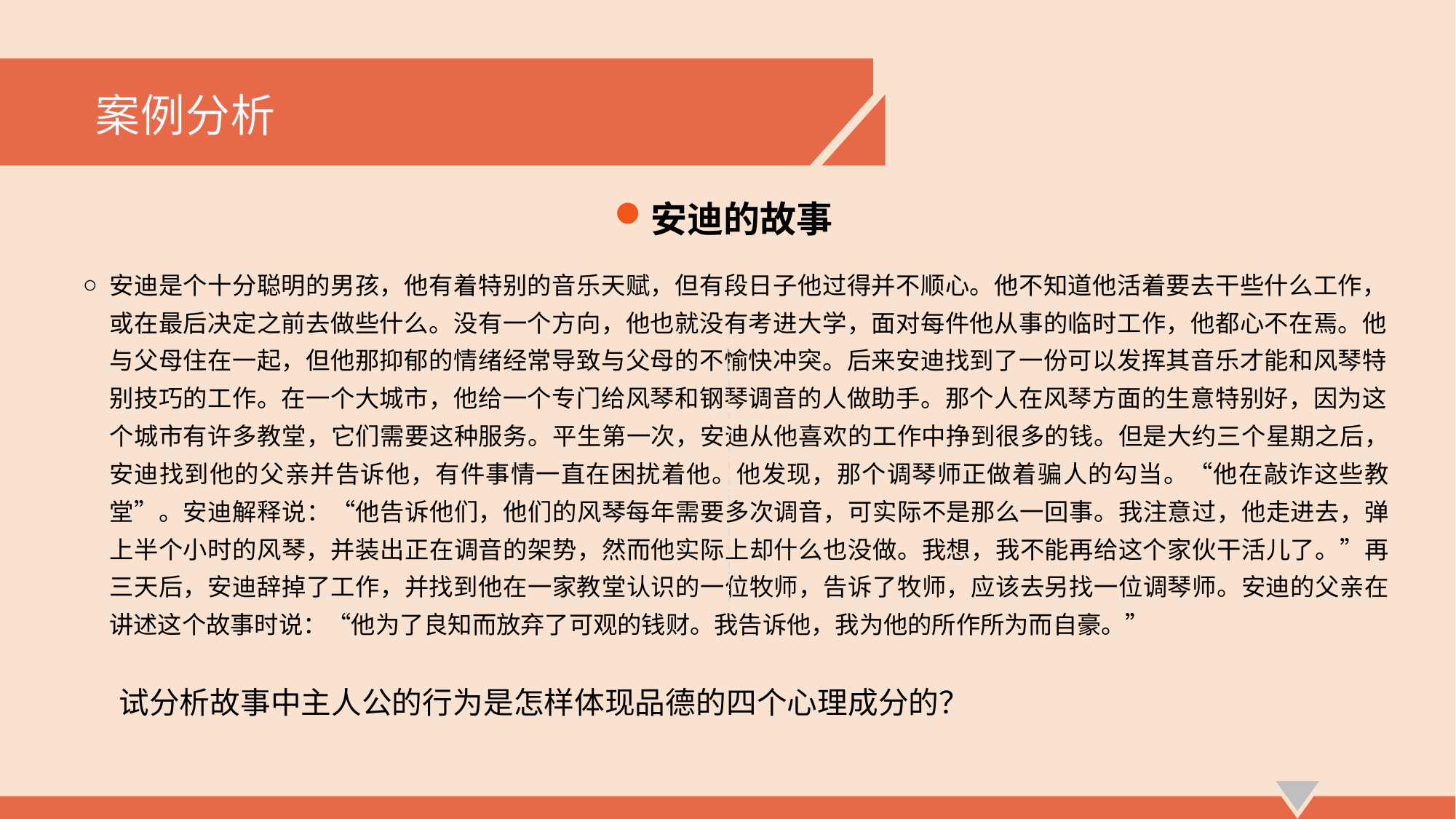

案例分析

安迪的故事
安迪是个十分聪明的男孩，他有着特别的音乐天赋，但有段日子他过得并不顺心。他不知道他活着要去干些什么工作，或在最后决定之前去做些什么。没有一个方向，他也就没有考进大学，面对每件他从事的临时工作，他都心不在焉。他与父母住在一起，但他那抑郁的情绪经常导致与父母的不愉快冲突。后来安迪找到了一份可以发挥其音乐才能和风琴特别技巧的工作。在一个大城市，他给一个专门给风琴和钢琴调音的人做助手。那个人在风琴方面的生意特别好，因为这个城市有许多教堂，它们需要这种服务。平生第一次，安迪从他喜欢的工作中挣到很多的钱。但是大约三个星期之后，安迪找到他的父亲并告诉他，有件事情一直在困扰着他。他发现，那个调琴师正做着骗人的勾当。“他在敲诈这些教堂”。安迪解释说：“他告诉他们，他们的风琴每年需要多次调音，可实际不是那么一回事。我注意过，他走进去，弹上半个小时的风琴，并装出正在调音的架势，然而他实际上却什么也没做。我想，我不能再给这个家伙干活儿了。”再三天后，安迪辞掉了工作，并找到他在一家教堂认识的一位牧师，告诉了牧师，应该去另找一位调琴师。安迪的父亲在讲述这个故事时说：“他为了良知而放弃了可观的钱财。我告诉他，我为他的所作所为而自豪。”
试分析故事中主人公的行为是怎样体现品德的四个心理成分的？